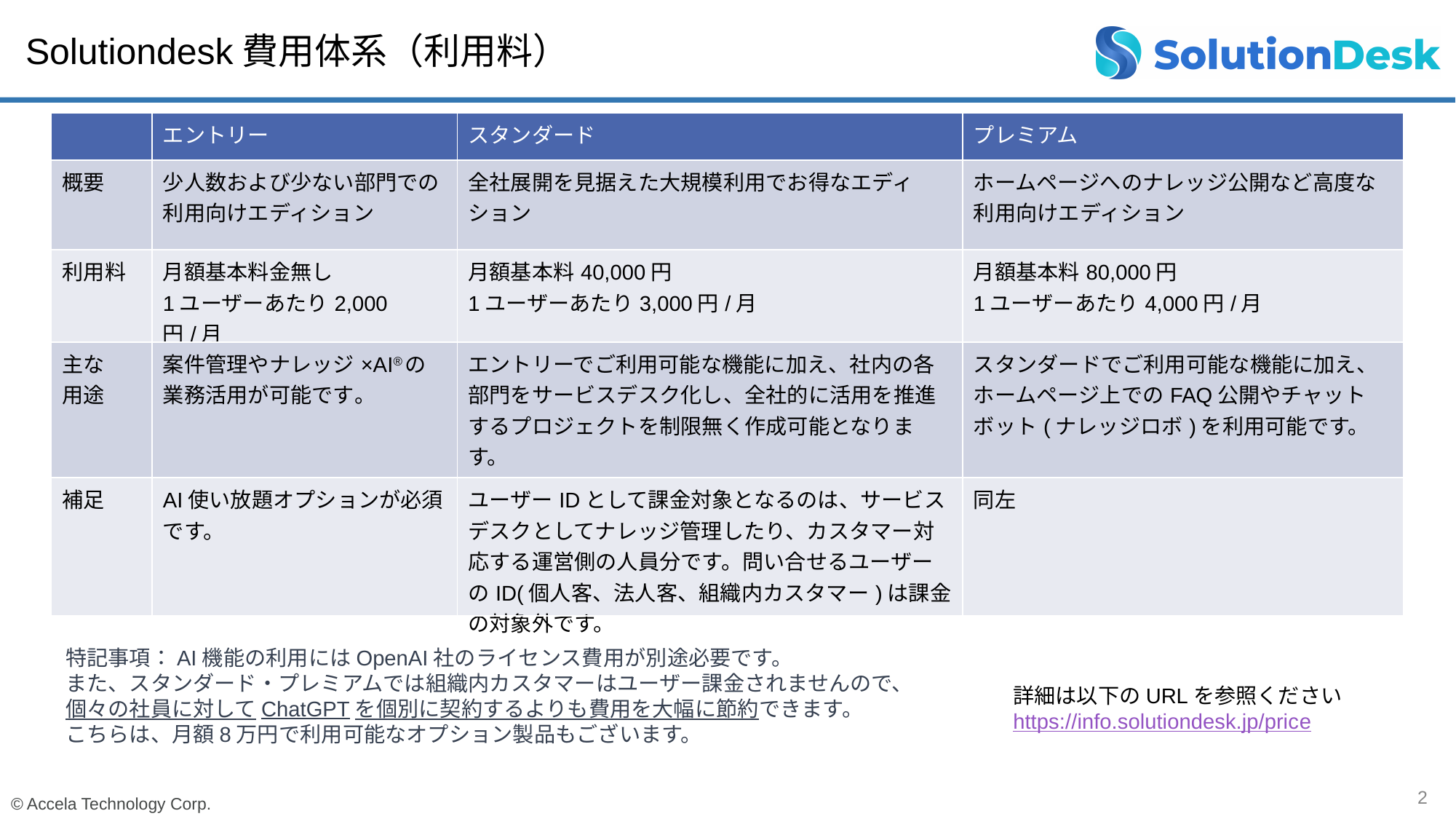

Solutiondesk費用体系（利用料）
|  | エントリー | スタンダード | プレミアム |
| --- | --- | --- | --- |
| 概要 | 少人数および少ない部門での利用向けエディション | 全社展開を見据えた大規模利用でお得なエディション | ホームページへのナレッジ公開など高度な利用向けエディション |
| 利用料 | 月額基本料金無し 1ユーザーあたり2,000円/月 | 月額基本料40,000円 1ユーザーあたり3,000円/月 | 月額基本料80,000円 1ユーザーあたり4,000円/月 |
| 主な 用途 | 案件管理やナレッジ×AI®の業務活用が可能です。 | エントリーでご利用可能な機能に加え、社内の各部門をサービスデスク化し、全社的に活用を推進するプロジェクトを制限無く作成可能となります。 | スタンダードでご利用可能な機能に加え、ホームページ上でのFAQ公開やチャットボット(ナレッジロボ)を利用可能です。 |
| 補足 | AI使い放題オプションが必須です。 | ユーザーIDとして課金対象となるのは、サービスデスクとしてナレッジ管理したり、カスタマー対応する運営側の人員分です。問い合せるユーザーのID(個人客、法人客、組織内カスタマー)は課金の対象外です。 | 同左 |
特記事項：AI機能の利用にはOpenAI社のライセンス費用が別途必要です。
また、スタンダード・プレミアムでは組織内カスタマーはユーザー課金されませんので、
個々の社員に対してChatGPTを個別に契約するよりも費用を大幅に節約できます。
こちらは、月額8万円で利用可能なオプション製品もございます。
詳細は以下のURLを参照ください
https://info.solutiondesk.jp/price
2